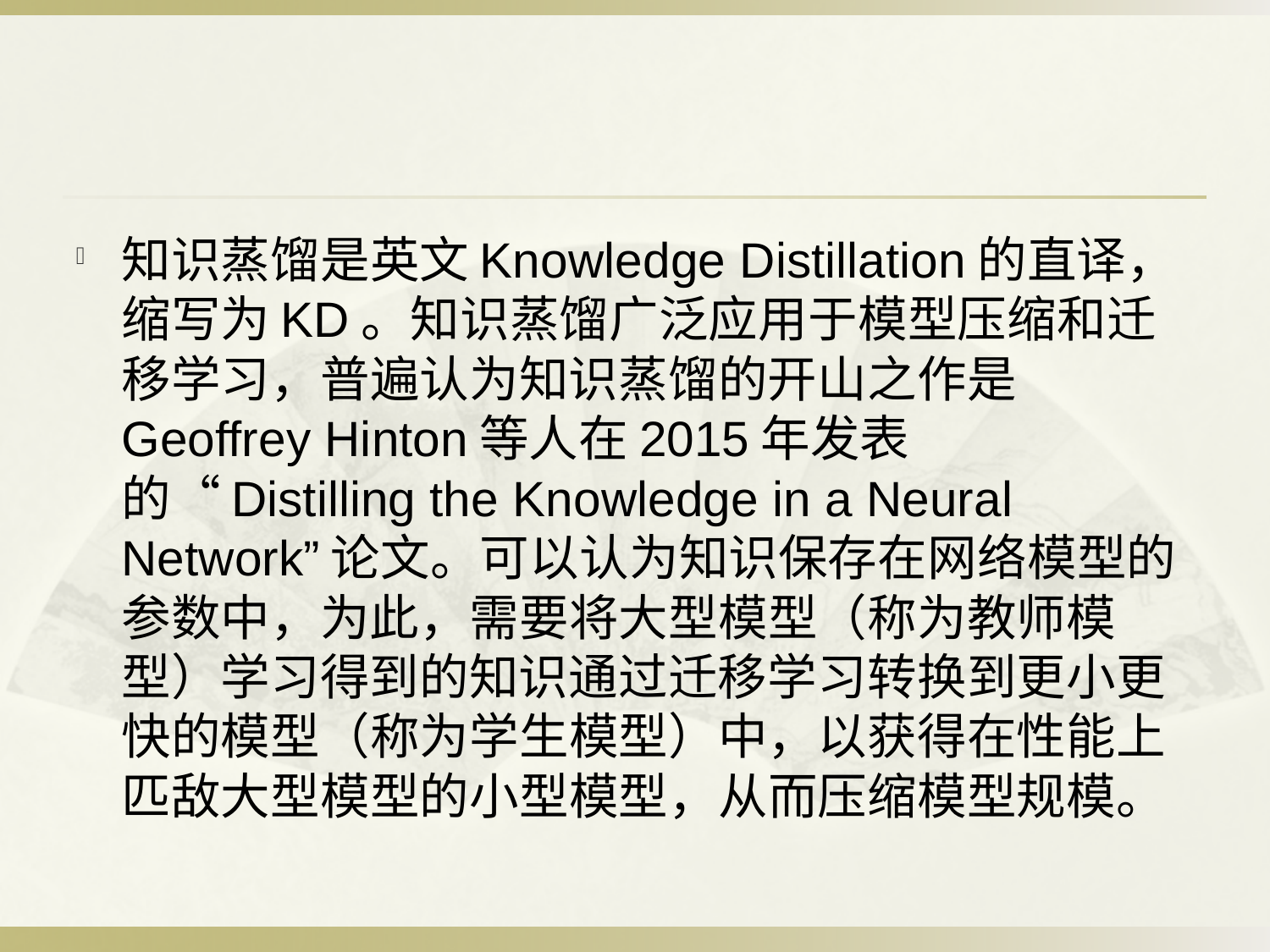

#
知识蒸馏是英文Knowledge Distillation的直译，缩写为KD。知识蒸馏广泛应用于模型压缩和迁移学习，普遍认为知识蒸馏的开山之作是Geoffrey Hinton等人在2015年发表的“Distilling the Knowledge in a Neural Network”论文。可以认为知识保存在网络模型的参数中，为此，需要将大型模型（称为教师模型）学习得到的知识通过迁移学习转换到更小更快的模型（称为学生模型）中，以获得在性能上匹敌大型模型的小型模型，从而压缩模型规模。